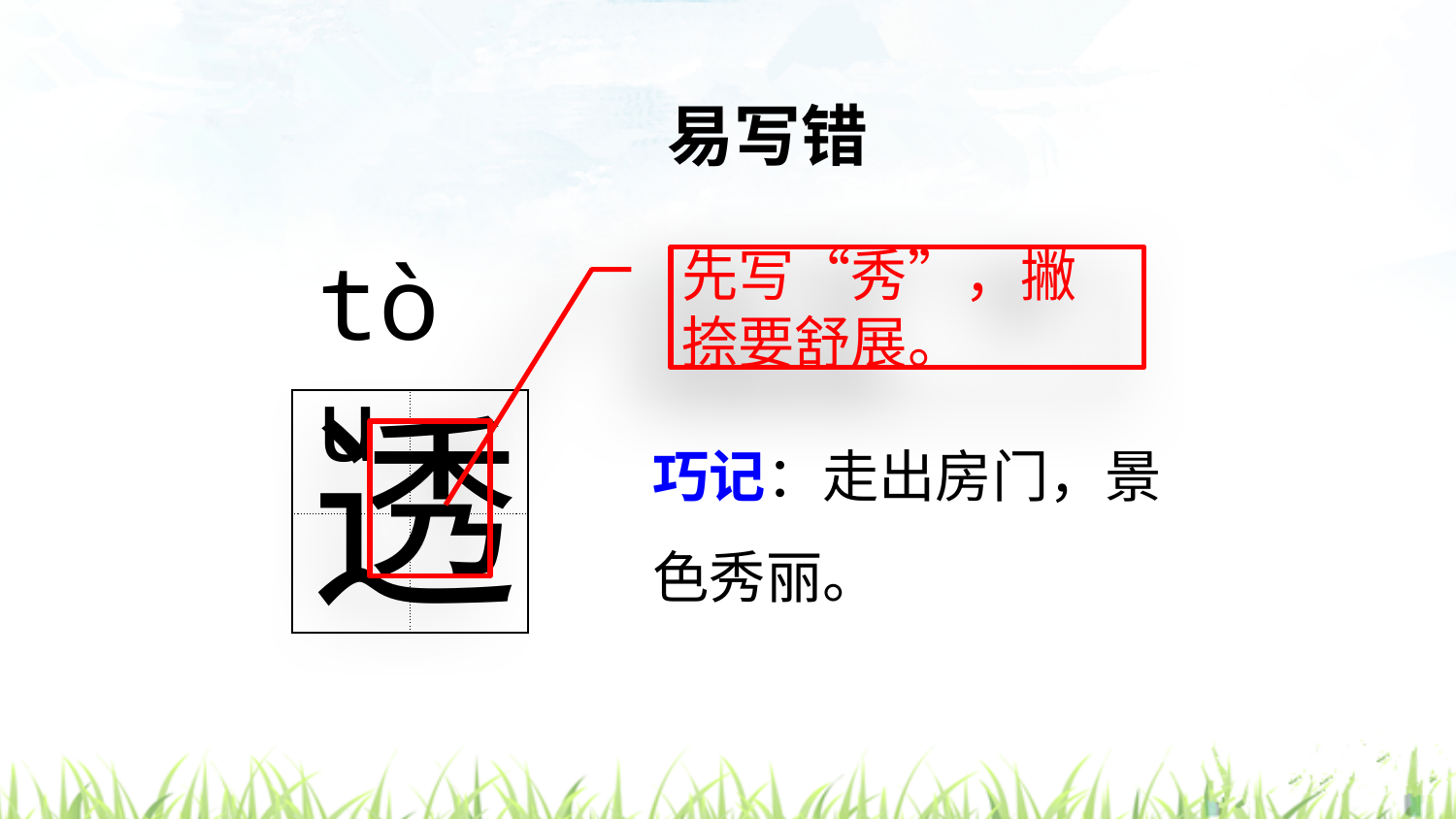

易写错
tòu
先写“秀”，撇捺要舒展。
透
|  |  |
| --- | --- |
|  |  |
巧记：走出房门，景色秀丽。